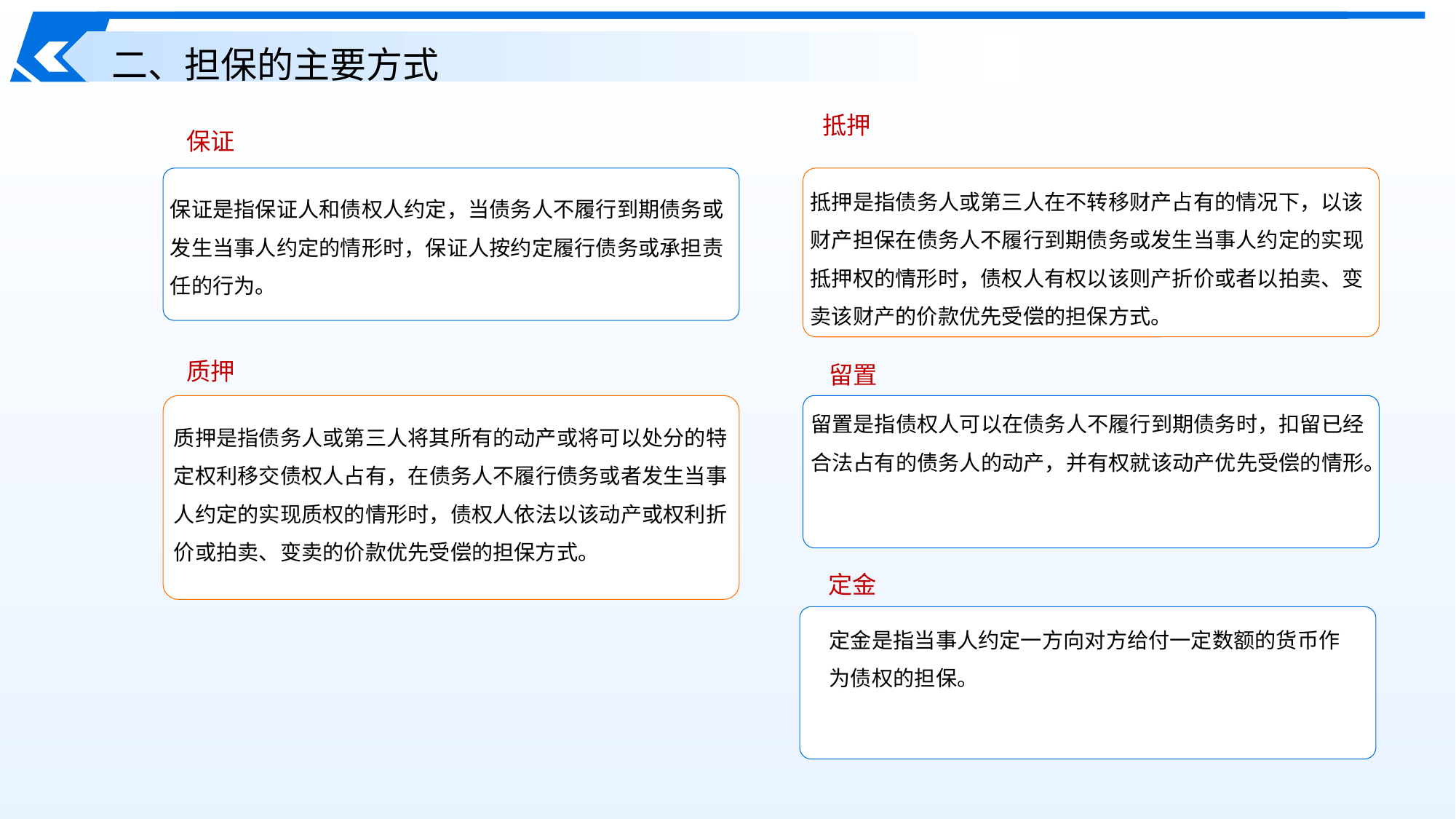

二、担保的主要方式

抵押
保证

抵押是指债务人或第三人在不转移财产占有的情况下，以该财产担保在债务人不履行到期债务或发生当事人约定的实现抵押权的情形时，债权人有权以该则产折价或者以拍卖、变卖该财产的价款优先受偿的担保方式。
保证是指保证人和债权人约定，当债务人不履行到期债务或发生当事人约定的情形时，保证人按约定履行债务或承担责任的行为。
质押
留置
留置是指债权人可以在债务人不履行到期债务时，扣留已经合法占有的债务人的动产，并有权就该动产优先受偿的情形。

质押是指债务人或第三人将其所有的动产或将可以处分的特定权利移交债权人占有，在债务人不履行债务或者发生当事人约定的实现质权的情形时，债权人依法以该动产或权利折价或拍卖、变卖的价款优先受偿的担保方式。
定金

定金是指当事人约定一方向对方给付一定数额的货币作为债权的担保。